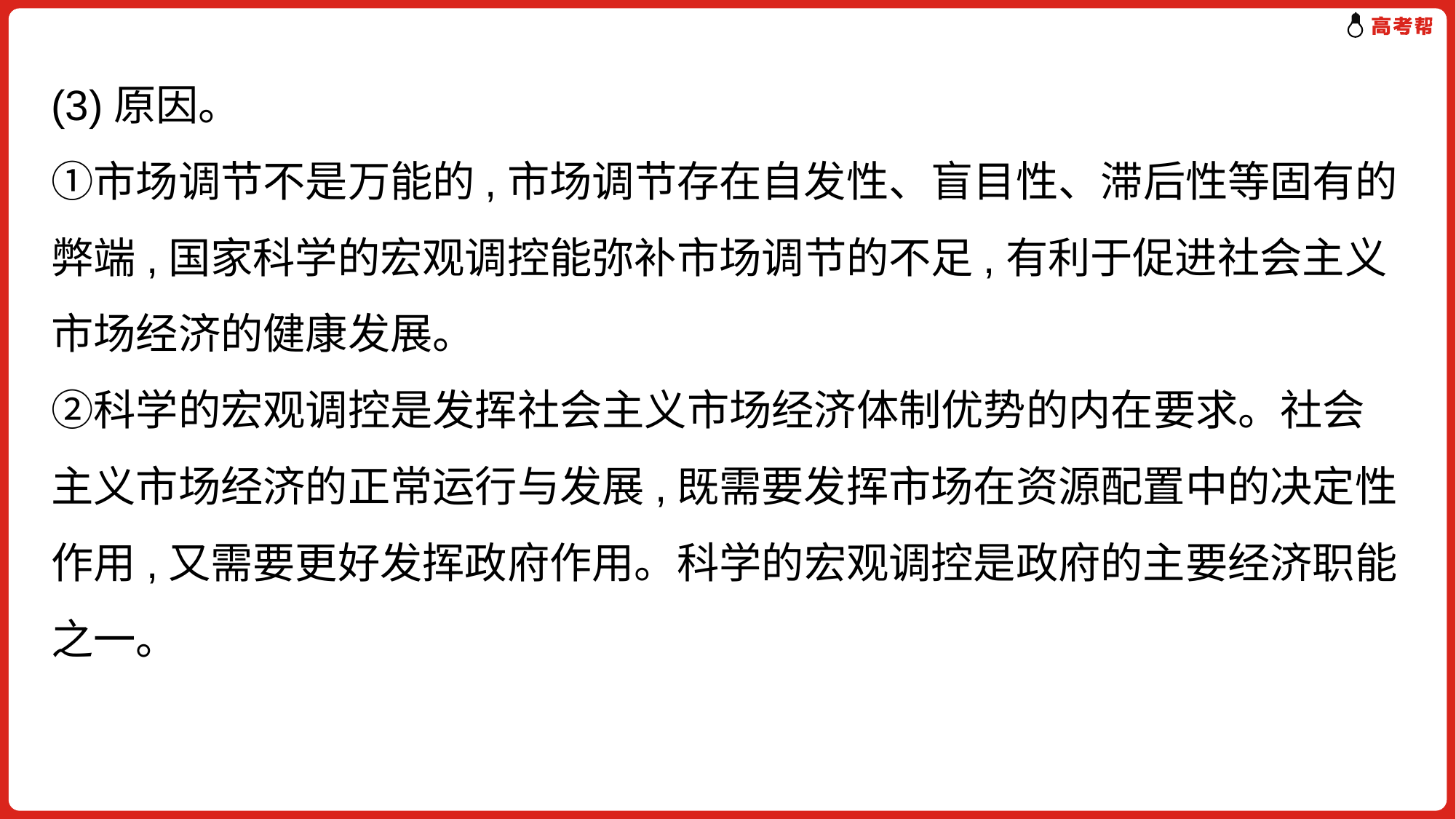

# (3)原因。 ①市场调节不是万能的,市场调节存在自发性、盲目性、滞后性等固有的弊端,国家科学的宏观调控能弥补市场调节的不足,有利于促进社会主义市场经济的健康发展。 ②科学的宏观调控是发挥社会主义市场经济体制优势的内在要求。社会主义市场经济的正常运行与发展,既需要发挥市场在资源配置中的决定性作用,又需要更好发挥政府作用。科学的宏观调控是政府的主要经济职能之一。